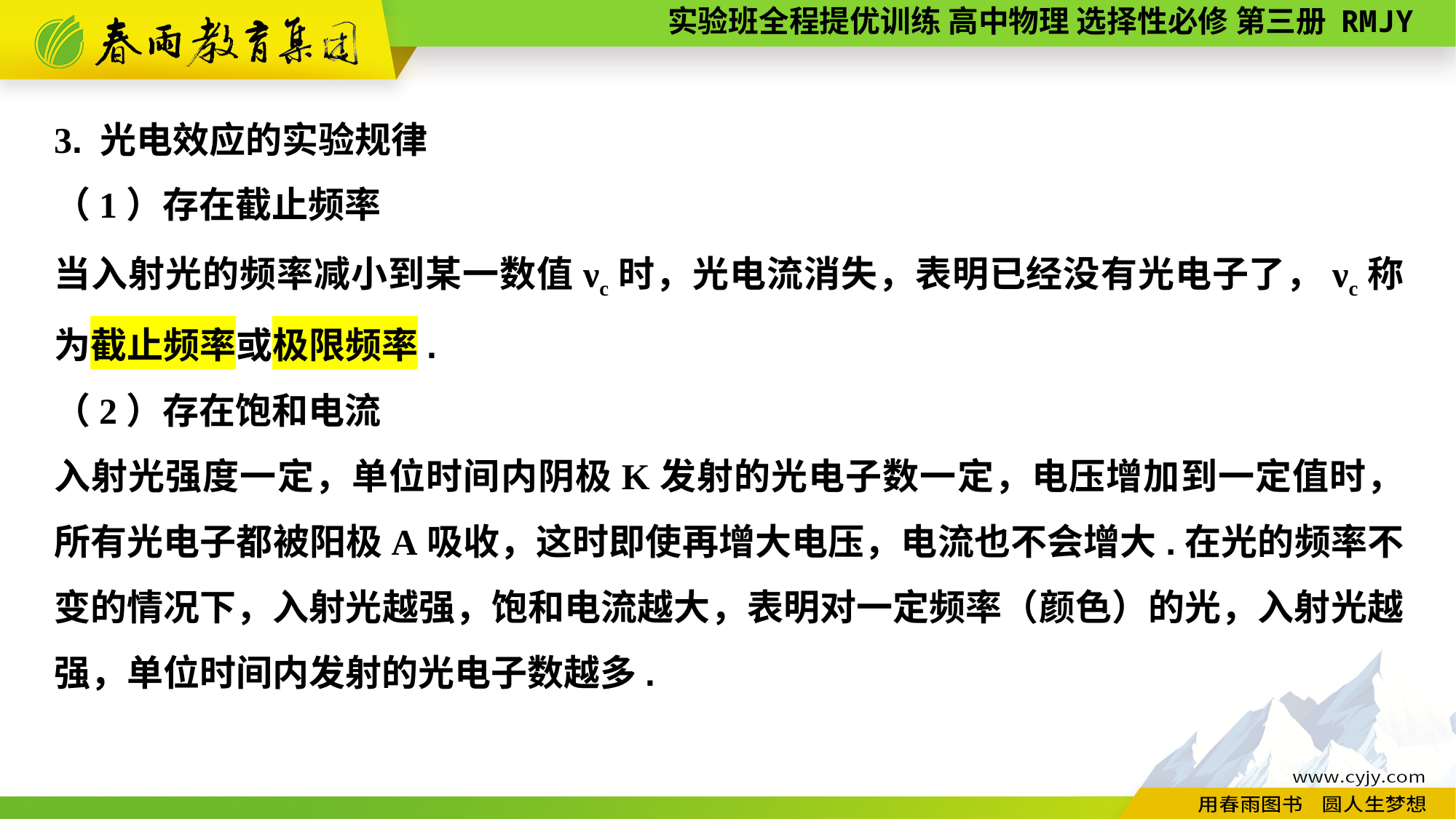

3. 光电效应的实验规律
（1）存在截止频率
当入射光的频率减小到某一数值νc时，光电流消失，表明已经没有光电子了，νc称为截止频率或极限频率.
（2）存在饱和电流
入射光强度一定，单位时间内阴极K发射的光电子数一定，电压增加到一定值时，所有光电子都被阳极A吸收，这时即使再增大电压，电流也不会增大.在光的频率不变的情况下，入射光越强，饱和电流越大，表明对一定频率（颜色）的光，入射光越强，单位时间内发射的光电子数越多.